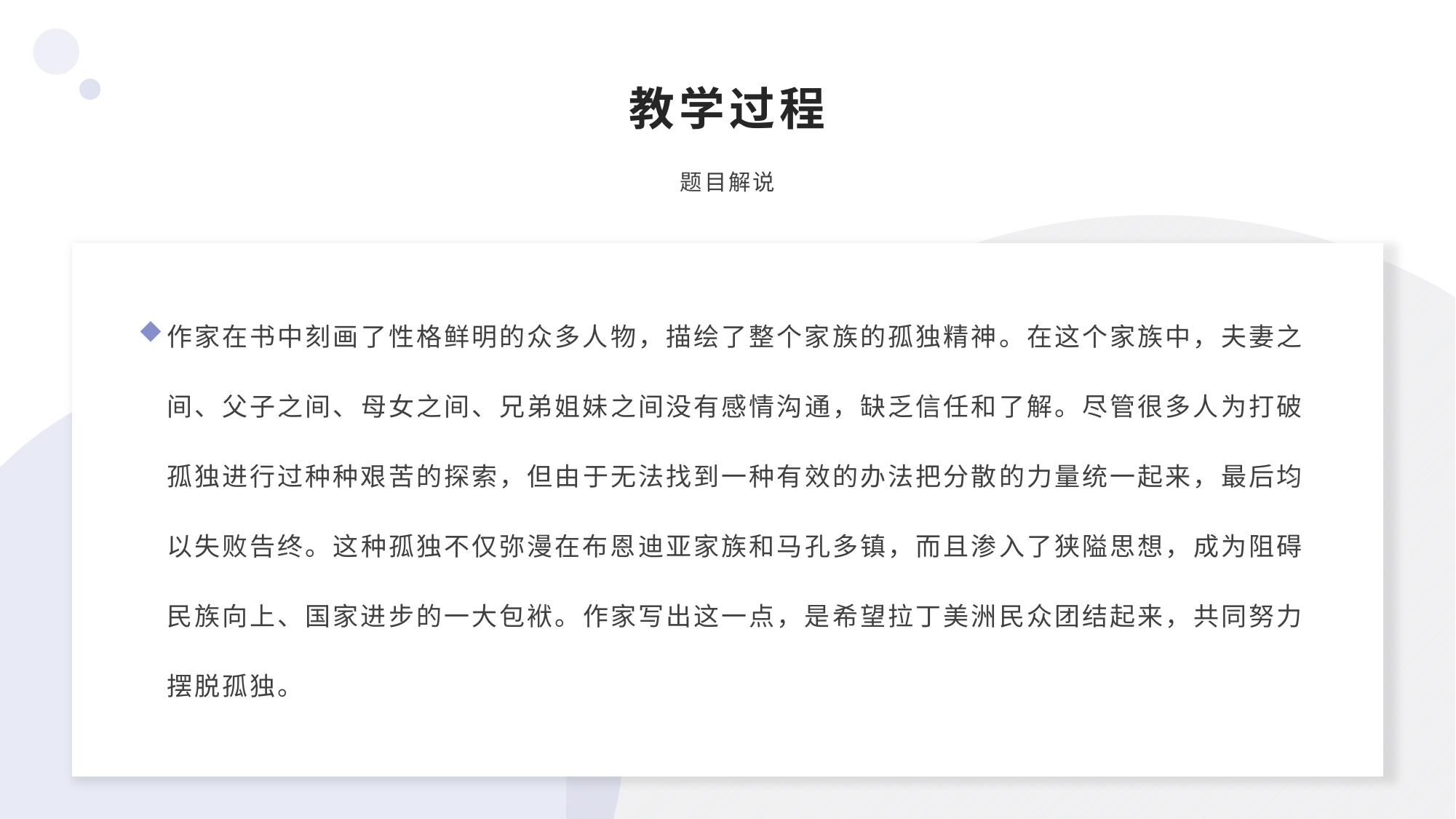

教学过程

题目解说

作家在书中刻画了性格鲜明的众多人物，描绘了整个家族的孤独精神。在这个家族中，夫妻之间、父子之间、母女之间、兄弟姐妹之间没有感情沟通，缺乏信任和了解。尽管很多人为打破孤独进行过种种艰苦的探索，但由于无法找到一种有效的办法把分散的力量统一起来，最后均以失败告终。这种孤独不仅弥漫在布恩迪亚家族和马孔多镇，而且渗入了狭隘思想，成为阻碍民族向上、国家进步的一大包袱。作家写出这一点，是希望拉丁美洲民众团结起来，共同努力摆脱孤独。